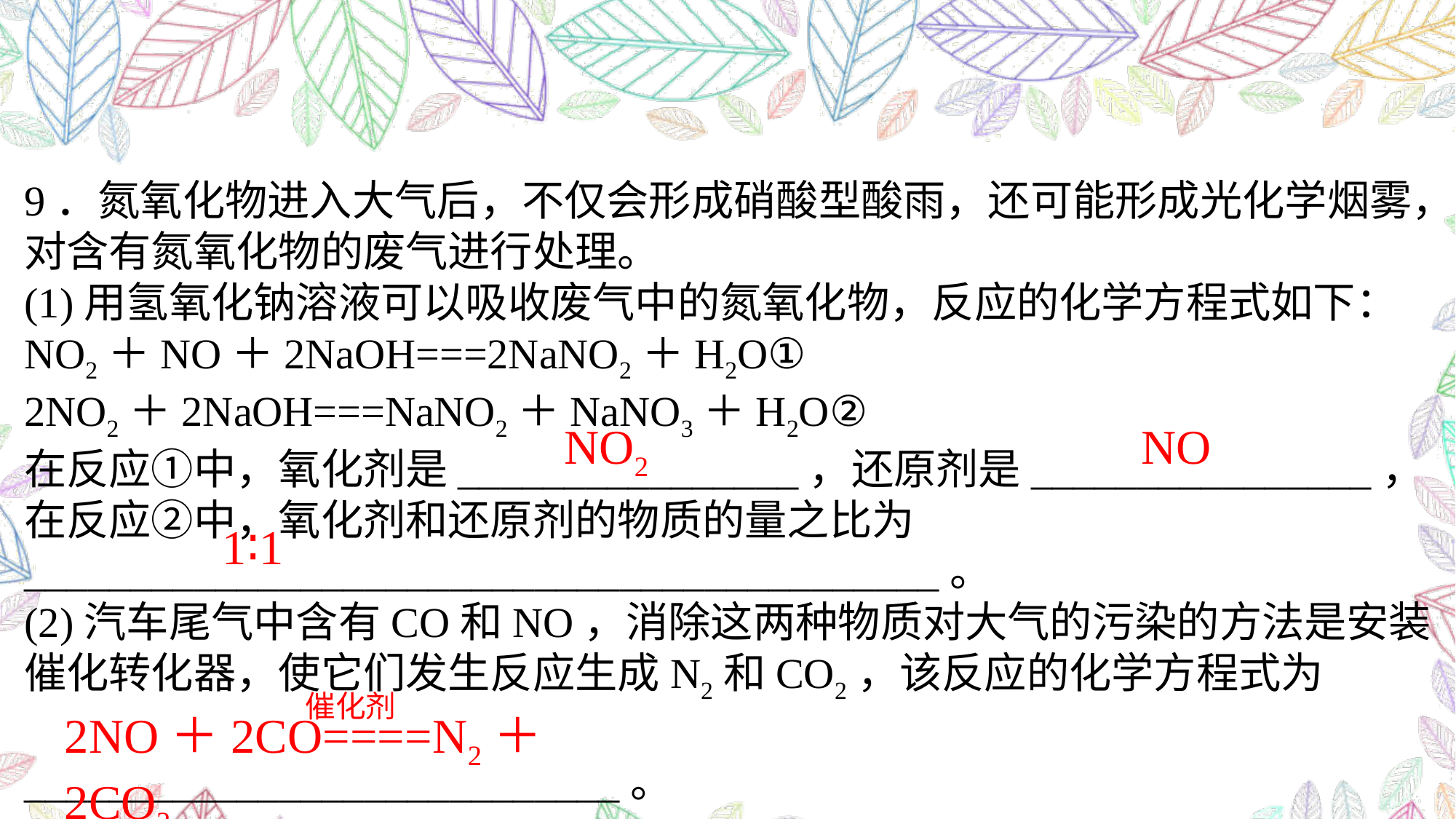

9．氮氧化物进入大气后，不仅会形成硝酸型酸雨，还可能形成光化学烟雾，对含有氮氧化物的废气进行处理。
(1)用氢氧化钠溶液可以吸收废气中的氮氧化物，反应的化学方程式如下：
NO2＋NO＋2NaOH===2NaNO2＋H2O①
2NO2＋2NaOH===NaNO2＋NaNO3＋H2O②
在反应①中，氧化剂是________________，还原剂是________________，在反应②中，氧化剂和还原剂的物质的量之比为___________________________________________。
(2)汽车尾气中含有CO和NO，消除这两种物质对大气的污染的方法是安装催化转化器，使它们发生反应生成N2和CO2，该反应的化学方程式为

____________________________。

NO2
    NO
    1∶1
催化剂
2NO＋2CO====N2＋2CO2